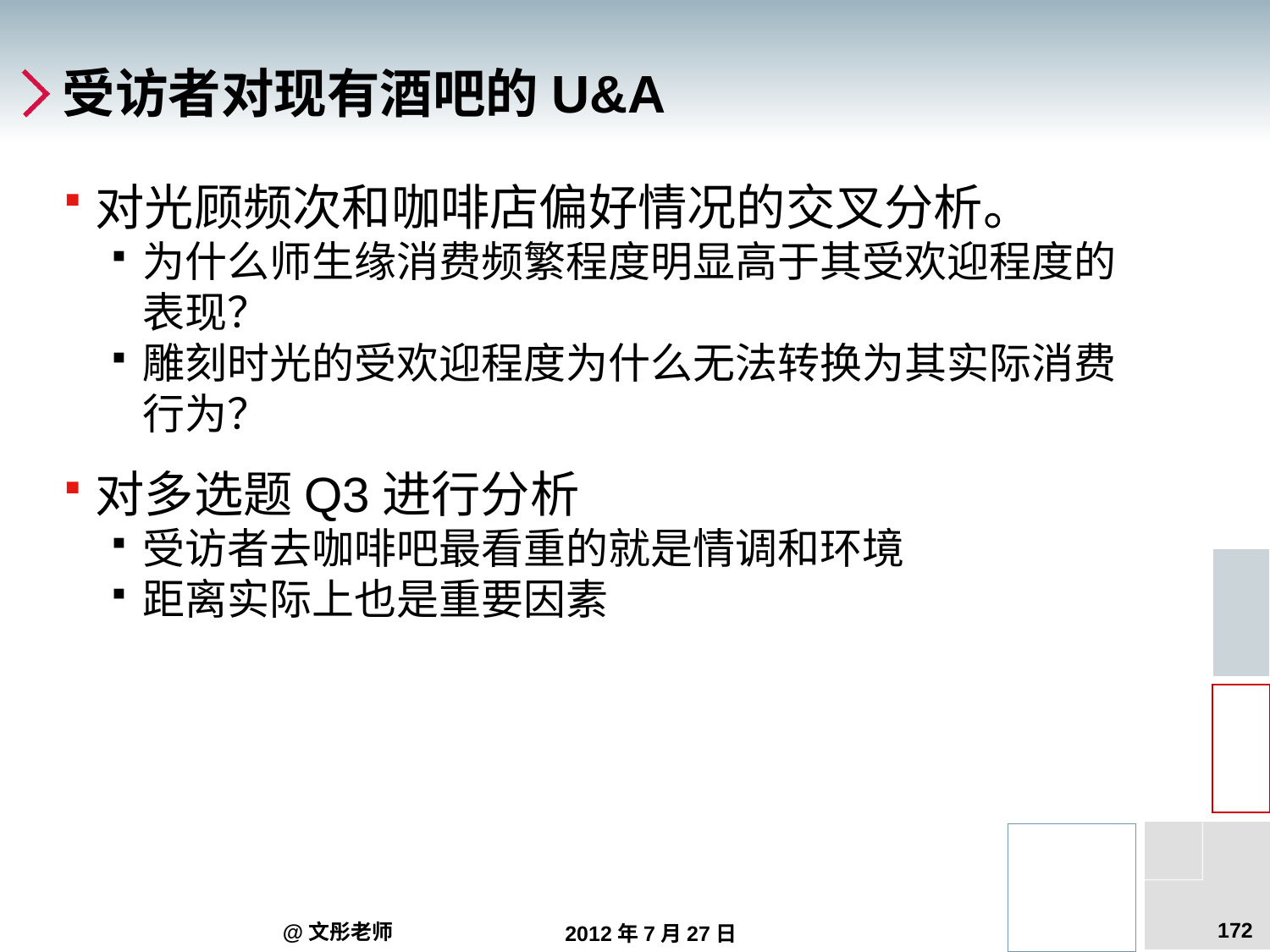

# 受访者对现有酒吧的U&A
对光顾频次和咖啡店偏好情况的交叉分析。
为什么师生缘消费频繁程度明显高于其受欢迎程度的表现？
雕刻时光的受欢迎程度为什么无法转换为其实际消费行为？
对多选题Q3进行分析
受访者去咖啡吧最看重的就是情调和环境
距离实际上也是重要因素
172
@文彤老师

2012年7月27日